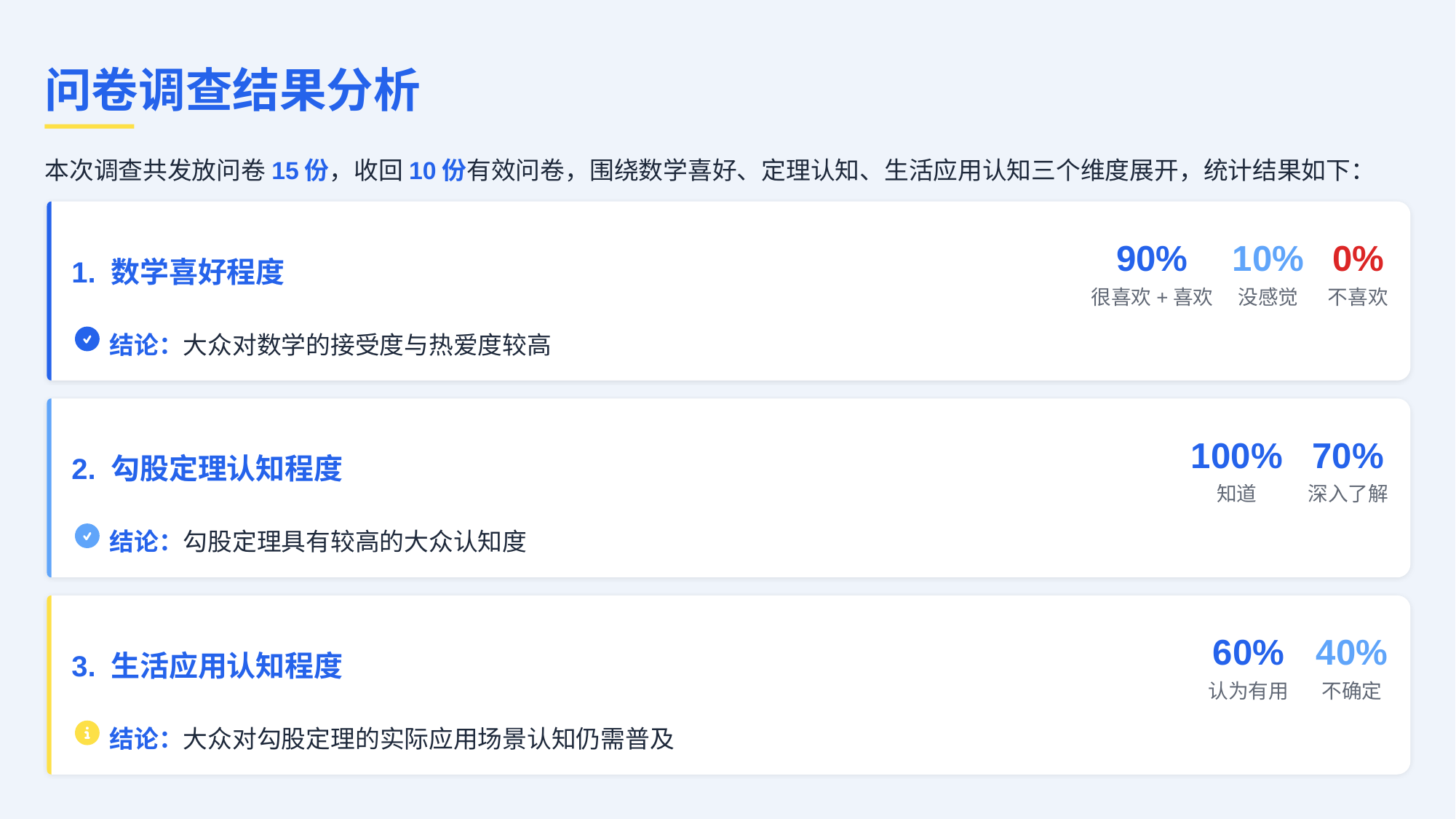

问卷调查结果分析

本次调查共发放问卷15份，收回10份有效问卷，围绕数学喜好、定理认知、生活应用认知三个维度展开，统计结果如下：

90%
10%
0%
1. 数学喜好程度
很喜欢+喜欢
没感觉
不喜欢
结论：大众对数学的接受度与热爱度较高

100%
70%
2. 勾股定理认知程度
知道
深入了解
结论：勾股定理具有较高的大众认知度

60%
40%
3. 生活应用认知程度
认为有用
不确定
结论：大众对勾股定理的实际应用场景认知仍需普及